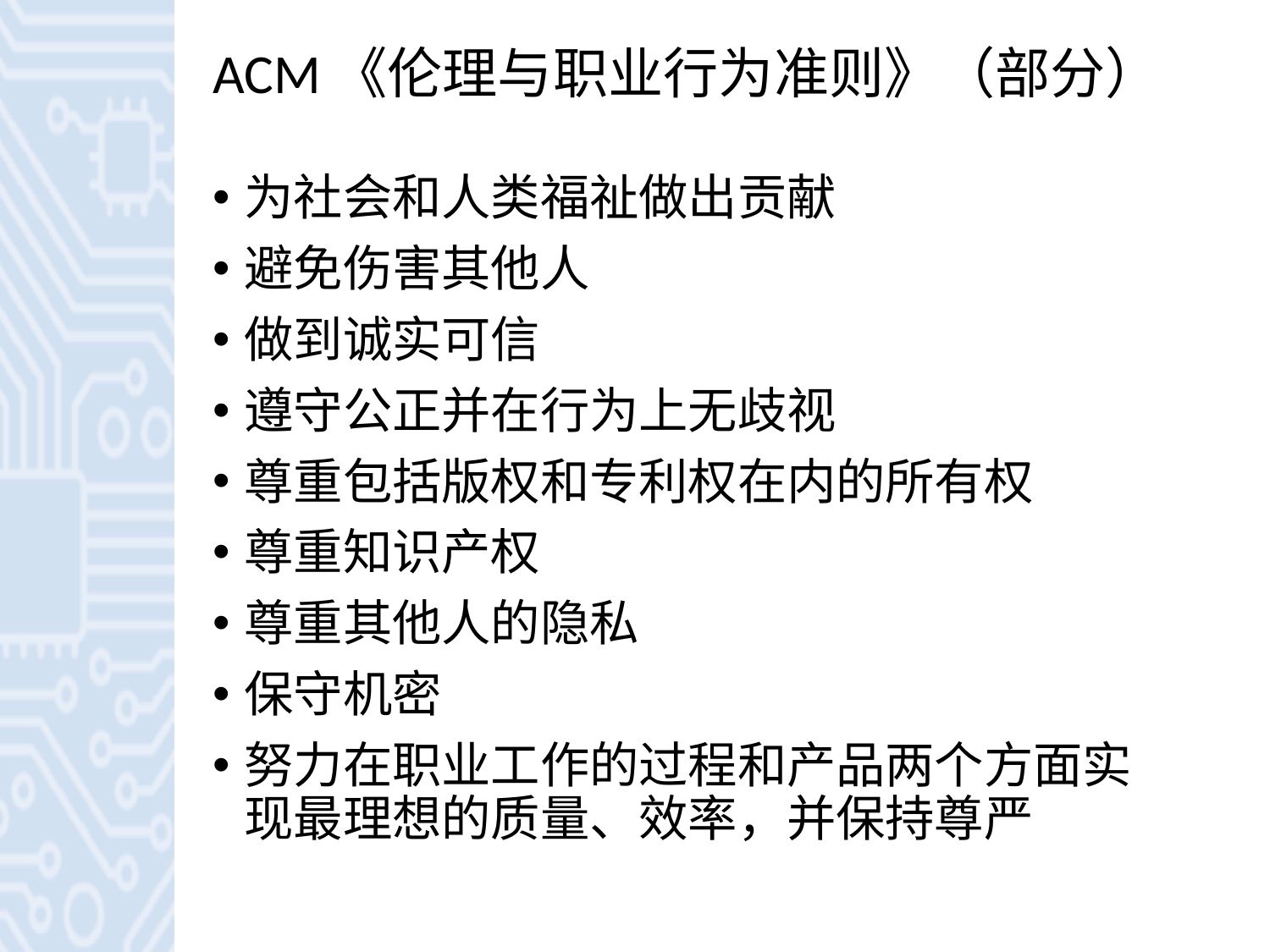

# ACM《伦理与职业行为准则》（部分）
为社会和人类福祉做出贡献
避免伤害其他人
做到诚实可信
遵守公正并在行为上无歧视
尊重包括版权和专利权在内的所有权
尊重知识产权
尊重其他人的隐私
保守机密
努力在职业工作的过程和产品两个方面实现最理想的质量、效率，并保持尊严